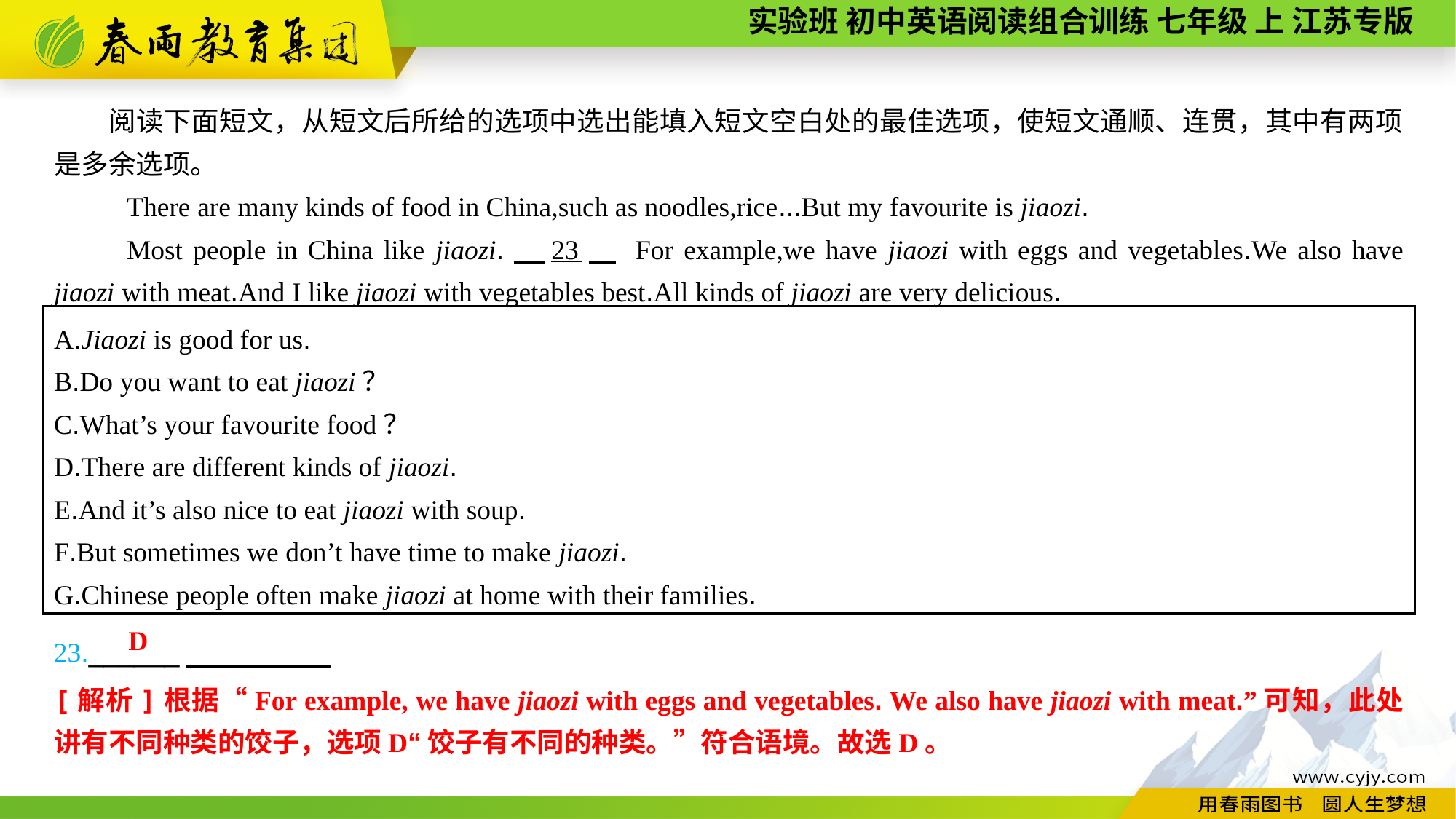

阅读下面短文，从短文后所给的选项中选出能填入短文空白处的最佳选项，使短文通顺、连贯，其中有两项是多余选项。
There are many kinds of food in China,such as noodles,rice...But my favourite is jiaozi.
Most people in China like jiaozi.　23　 For example,we have jiaozi with eggs and vegetables.We also have jiaozi with meat.And I like jiaozi with vegetables best.All kinds of jiaozi are very delicious.
A.Jiaozi is good for us.
B.Do you want to eat jiaozi？
C.What’s your favourite food？
D.There are different kinds of jiaozi.
E.And it’s also nice to eat jiaozi with soup.
F.But sometimes we don’t have time to make jiaozi.
G.Chinese people often make jiaozi at home with their families.

23.______
D
[解析]根据“For example, we have jiaozi with eggs and vegetables. We also have jiaozi with meat.”可知，此处讲有不同种类的饺子，选项D“饺子有不同的种类。”符合语境。故选D。